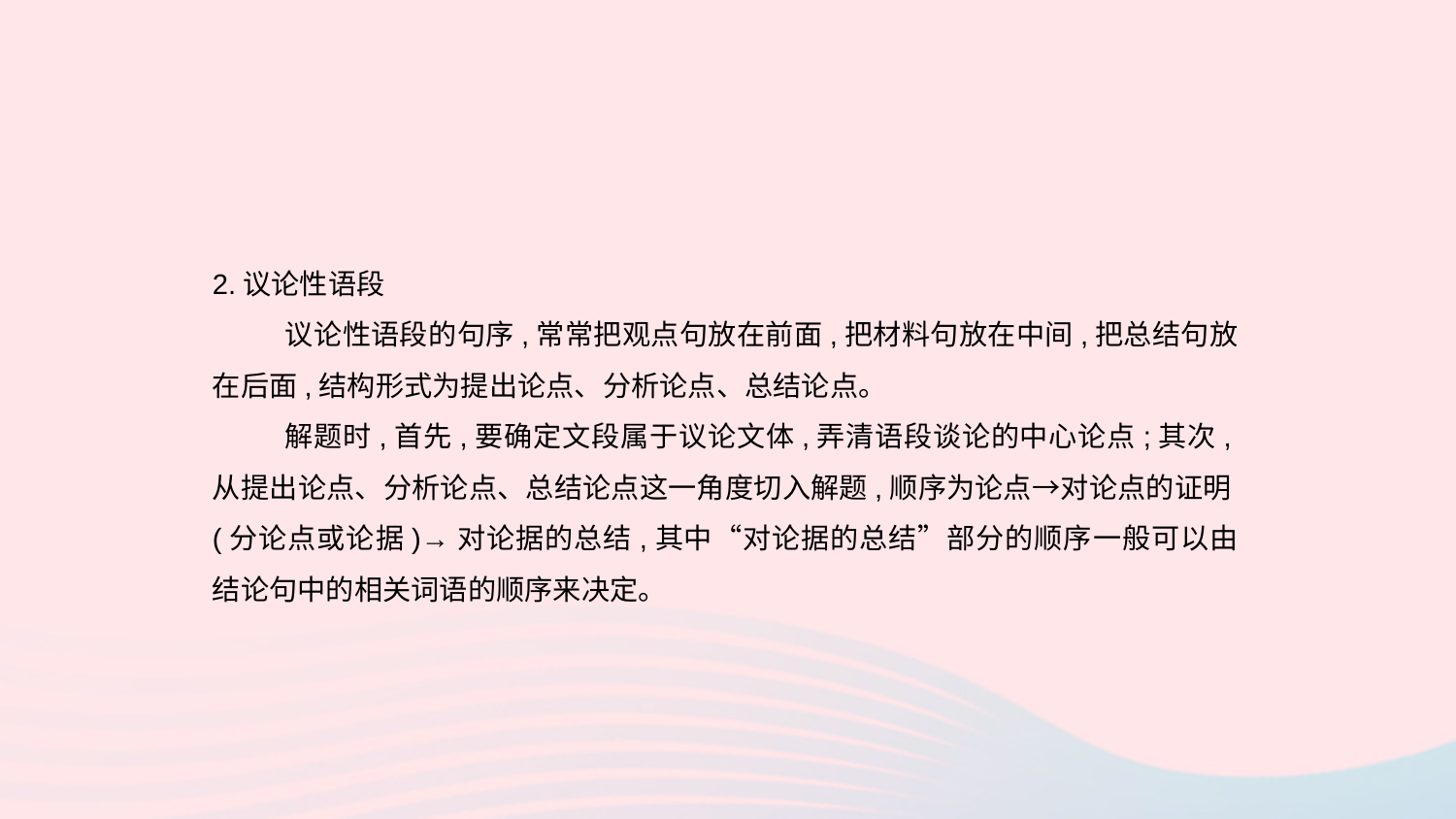

2.议论性语段
议论性语段的句序,常常把观点句放在前面,把材料句放在中间,把总结句放在后面,结构形式为提出论点、分析论点、总结论点。
解题时,首先,要确定文段属于议论文体,弄清语段谈论的中心论点;其次,从提出论点、分析论点、总结论点这一角度切入解题,顺序为论点→对论点的证明(分论点或论据)→对论据的总结,其中“对论据的总结”部分的顺序一般可以由结论句中的相关词语的顺序来决定。